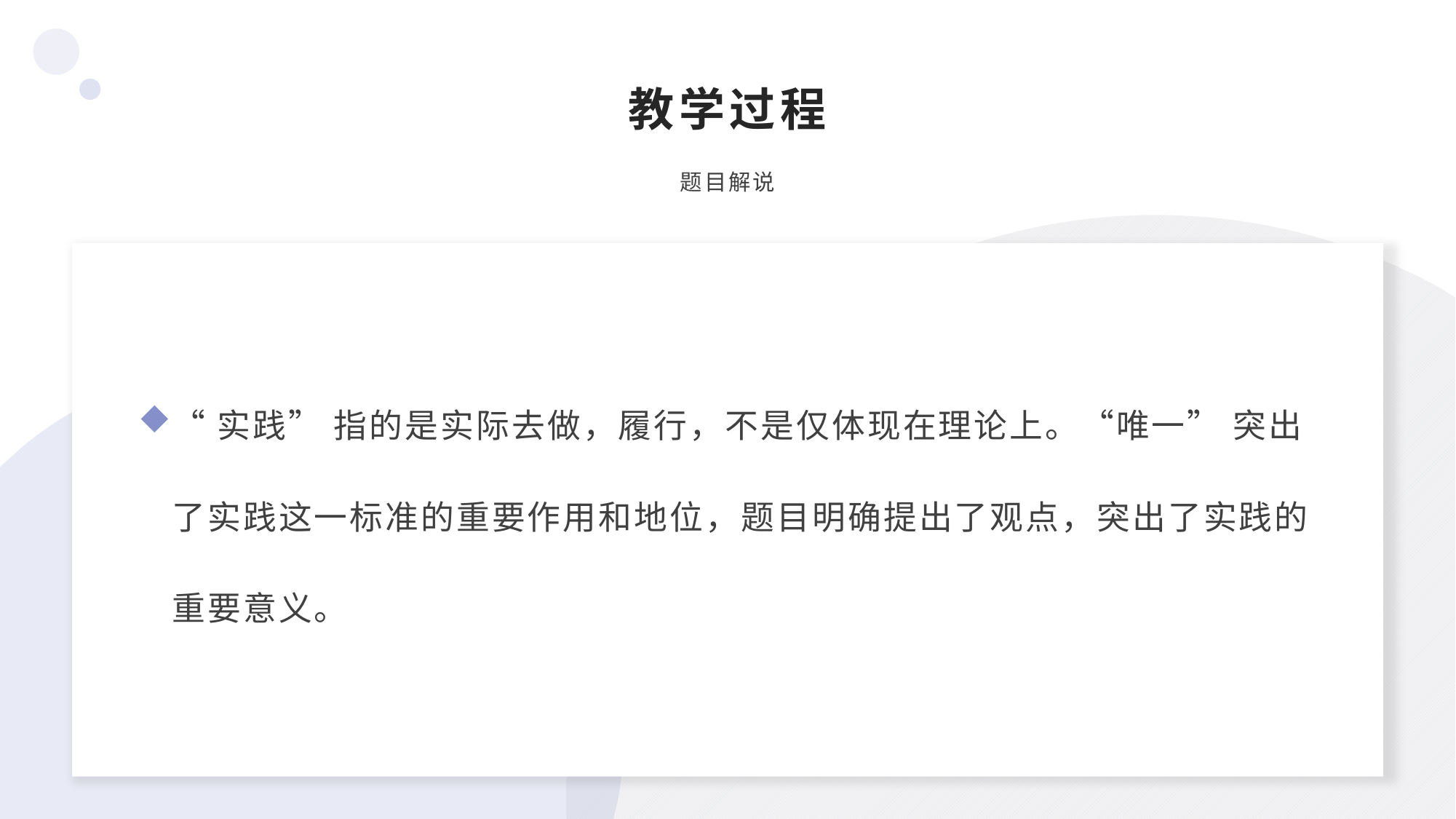

教学过程

题目解说

“实践” 指的是实际去做，履行，不是仅体现在理论上。“唯一” 突出了实践这一标准的重要作用和地位，题目明确提出了观点，突出了实践的重要意义。